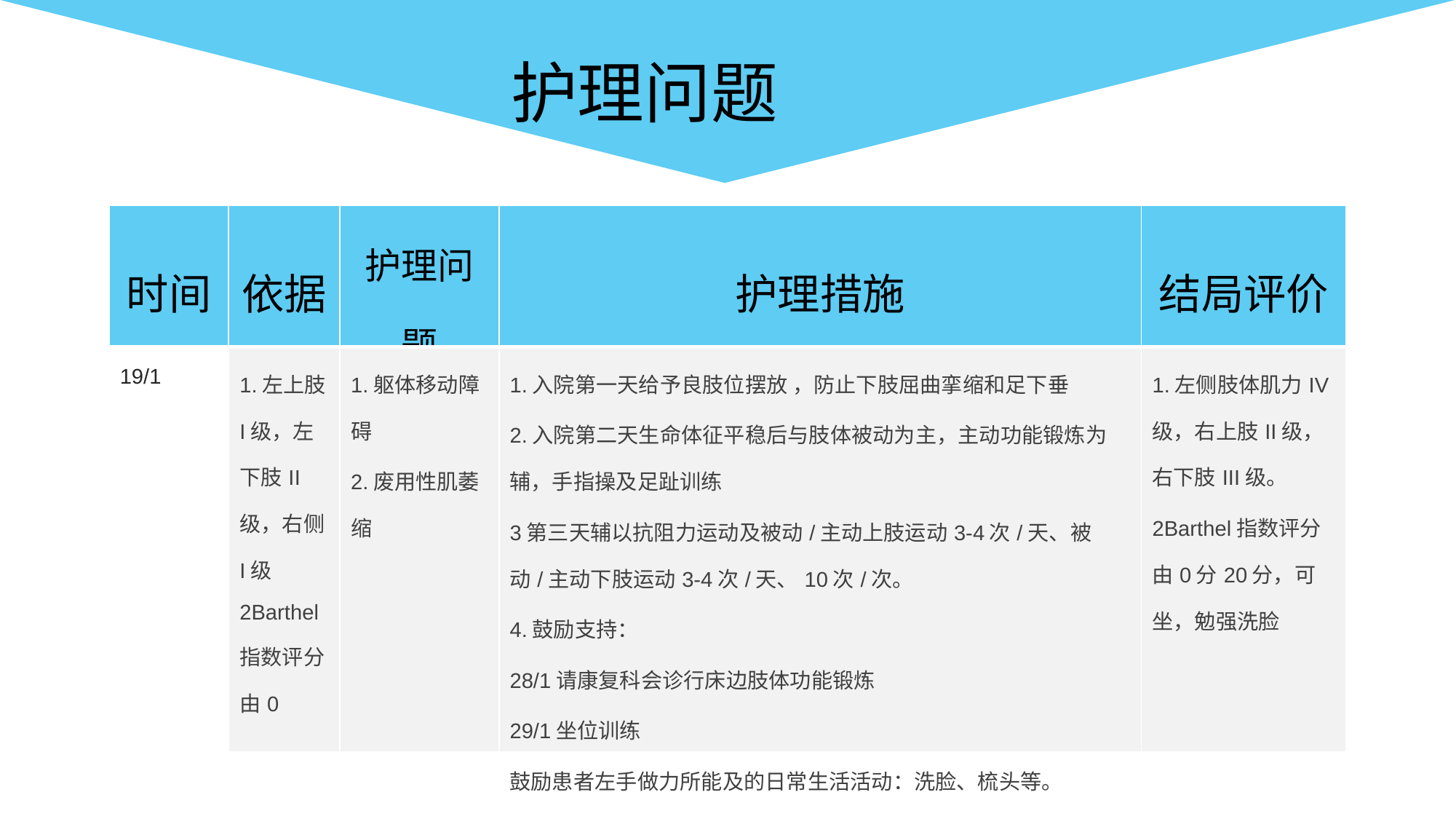

护理问题
| 时间 | 依据 | 护理问题 | 护理措施 | 结局评价 |
| --- | --- | --- | --- | --- |
| 19/1 | 1.左上肢I级，左下肢II级，右侧I级 2Barthel指数评分由0 | 1.躯体移动障碍 2.废用性肌萎缩 | 1.入院第一天给予良肢位摆放 ，防止下肢屈曲挛缩和足下垂 2.入院第二天生命体征平稳后与肢体被动为主，主动功能锻炼为辅，手指操及足趾训练 3第三天辅以抗阻力运动及被动/主动上肢运动3-4次/天、被动/主动下肢运动3-4次/天、10次/次。 4.鼓励支持： 28/1请康复科会诊行床边肢体功能锻炼 29/1坐位训练 鼓励患者左手做力所能及的日常生活活动：洗脸、梳头等。 | 1.左侧肢体肌力IV级，右上肢II级，右下肢III级。 2Barthel指数评分由0分20分，可坐，勉强洗脸 |